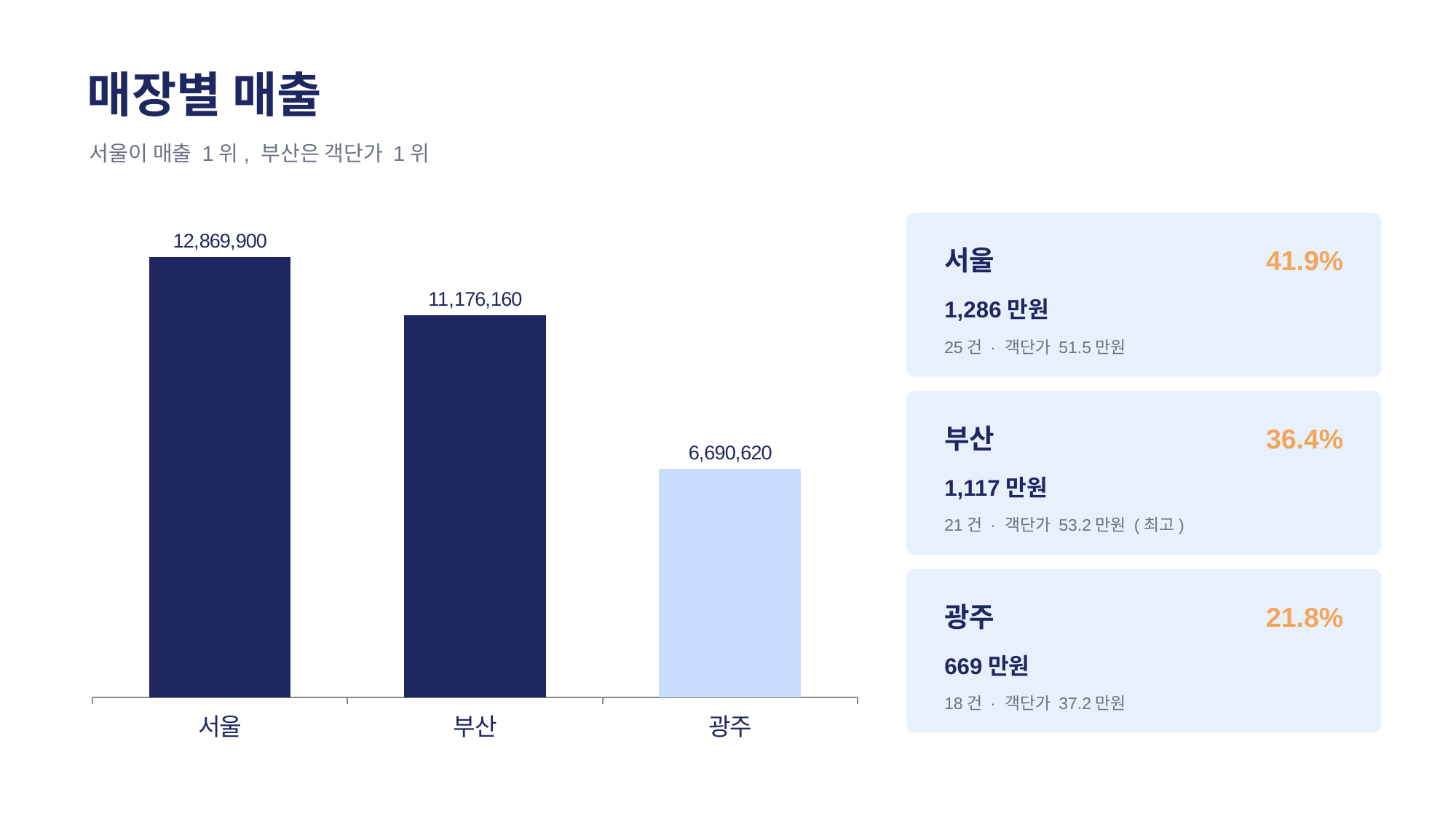

매장별 매출
서울이 매출 1위, 부산은 객단가 1위

### Chart

| Category | 매출 |
|---|---|
| 서울 | 12869900.0 |
| 부산 | 11176160.0 |
| 광주 | 6690620.0 |
서울
41.9%
1,286만원
25건 · 객단가 51.5만원

부산
36.4%
1,117만원
21건 · 객단가 53.2만원 (최고)

광주
21.8%
669만원
18건 · 객단가 37.2만원